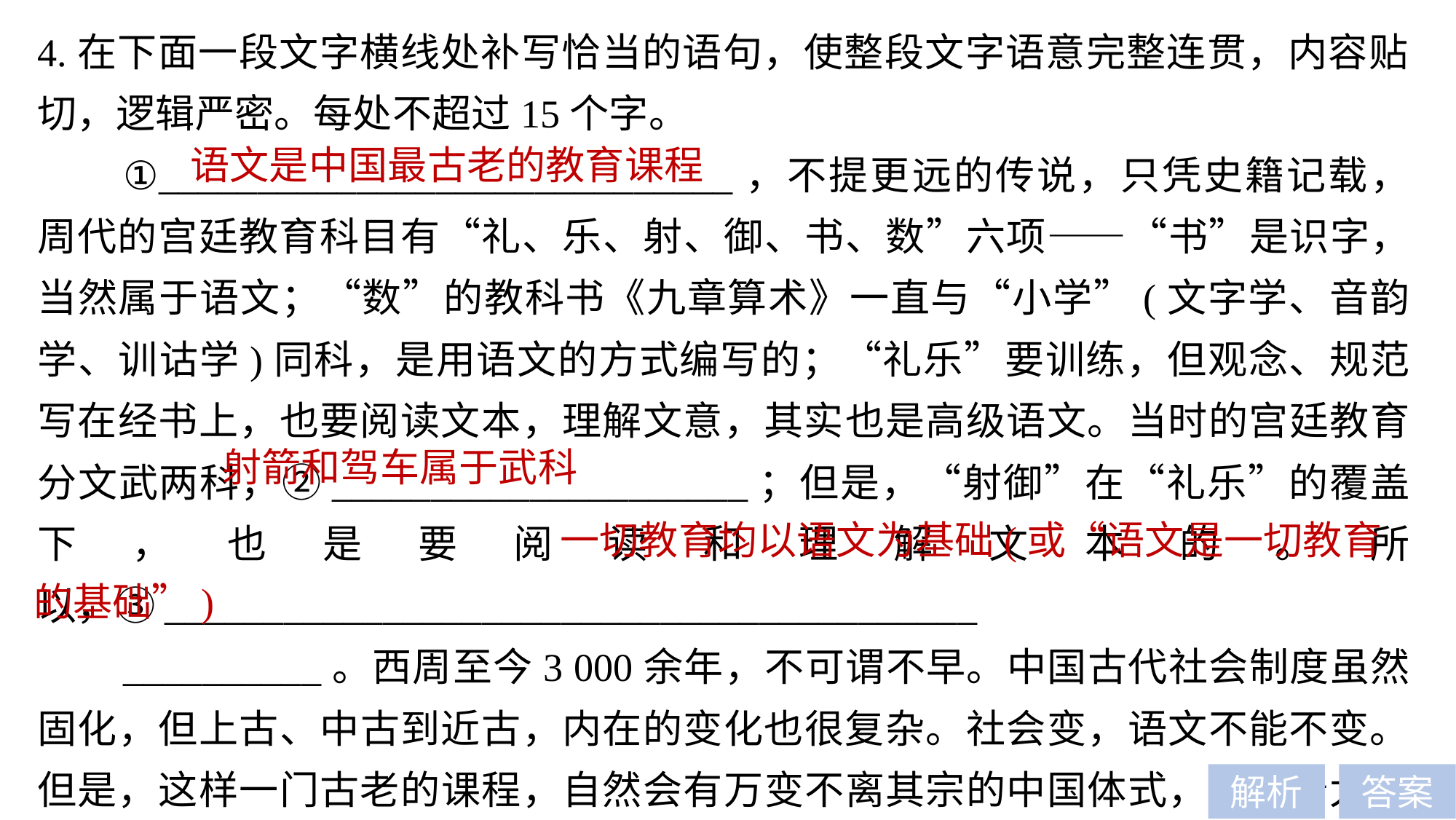

4.在下面一段文字横线处补写恰当的语句，使整段文字语意完整连贯，内容贴切，逻辑严密。每处不超过15个字。
①_____________________________，不提更远的传说，只凭史籍记载，周代的宫廷教育科目有“礼、乐、射、御、书、数”六项——“书”是识字，当然属于语文；“数”的教科书《九章算术》一直与“小学”(文字学、音韵学、训诂学)同科，是用语文的方式编写的；“礼乐”要训练，但观念、规范写在经书上，也要阅读文本，理解文意，其实也是高级语文。当时的宫廷教育分文武两科，②_____________________；但是，“射御”在“礼乐”的覆盖下，也是要阅读和理解文本的。所以，③_________________________________________
__________。西周至今3 000余年，不可谓不早。中国古代社会制度虽然固化，但上古、中古到近古，内在的变化也很复杂。社会变，语文不能不变。但是，这样一门古老的课程，自然会有万变不离其宗的中国体式，保留着太多的传统，也形成了太多的习惯。
语文是中国最古老的教育课程
射箭和驾车属于武科
                                                          一切教育均以语文为基础(或“语文是一切教育
的基础”)
解析
答案